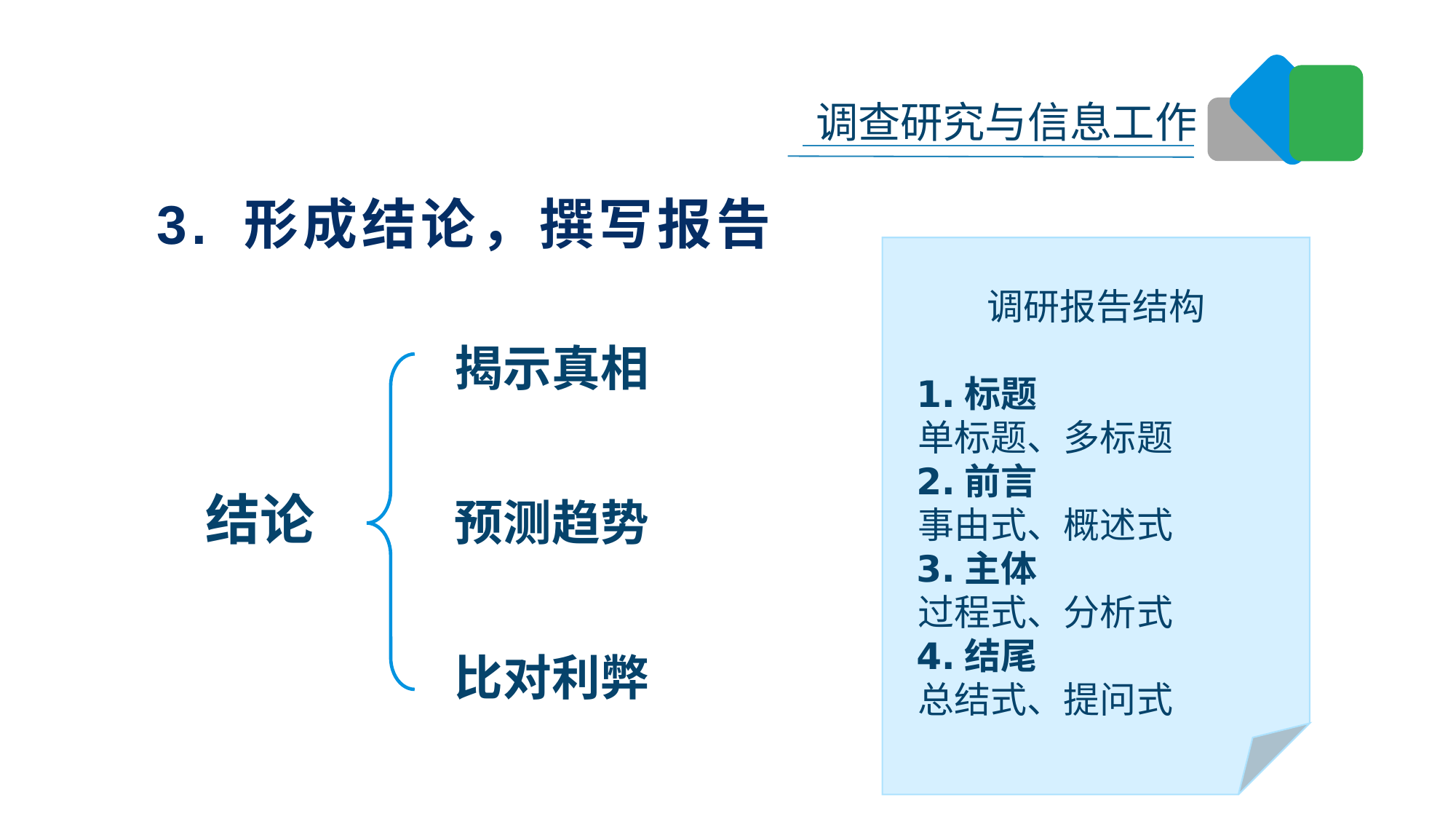

3. 形成结论，撰写报告

调研报告结构

  1.标题
  单标题、多标题
  2.前言
  事由式、概述式
  3.主体
  过程式、分析式
  4.结尾
  总结式、提问式
揭示真相

结论
预测趋势
比对利弊